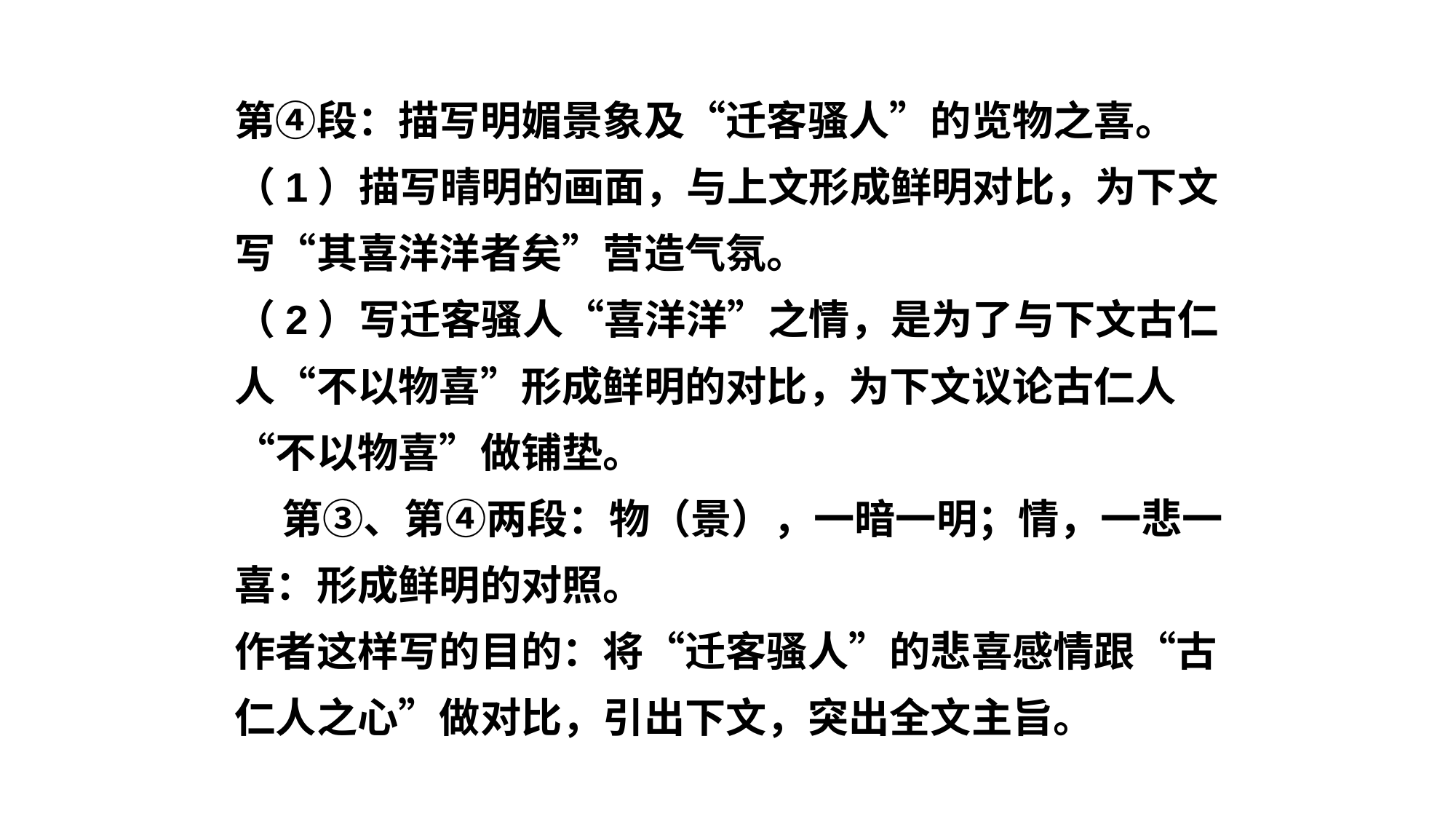

第④段：描写明媚景象及“迁客骚人”的览物之喜。
（1）描写晴明的画面，与上文形成鲜明对比，为下文写“其喜洋洋者矣”营造气氛。
（2）写迁客骚人“喜洋洋”之情，是为了与下文古仁人“不以物喜”形成鲜明的对比，为下文议论古仁人“不以物喜”做铺垫。
    第③、第④两段：物（景），一暗一明；情，一悲一喜：形成鲜明的对照。
作者这样写的目的：将“迁客骚人”的悲喜感情跟“古仁人之心”做对比，引出下文，突出全文主旨。